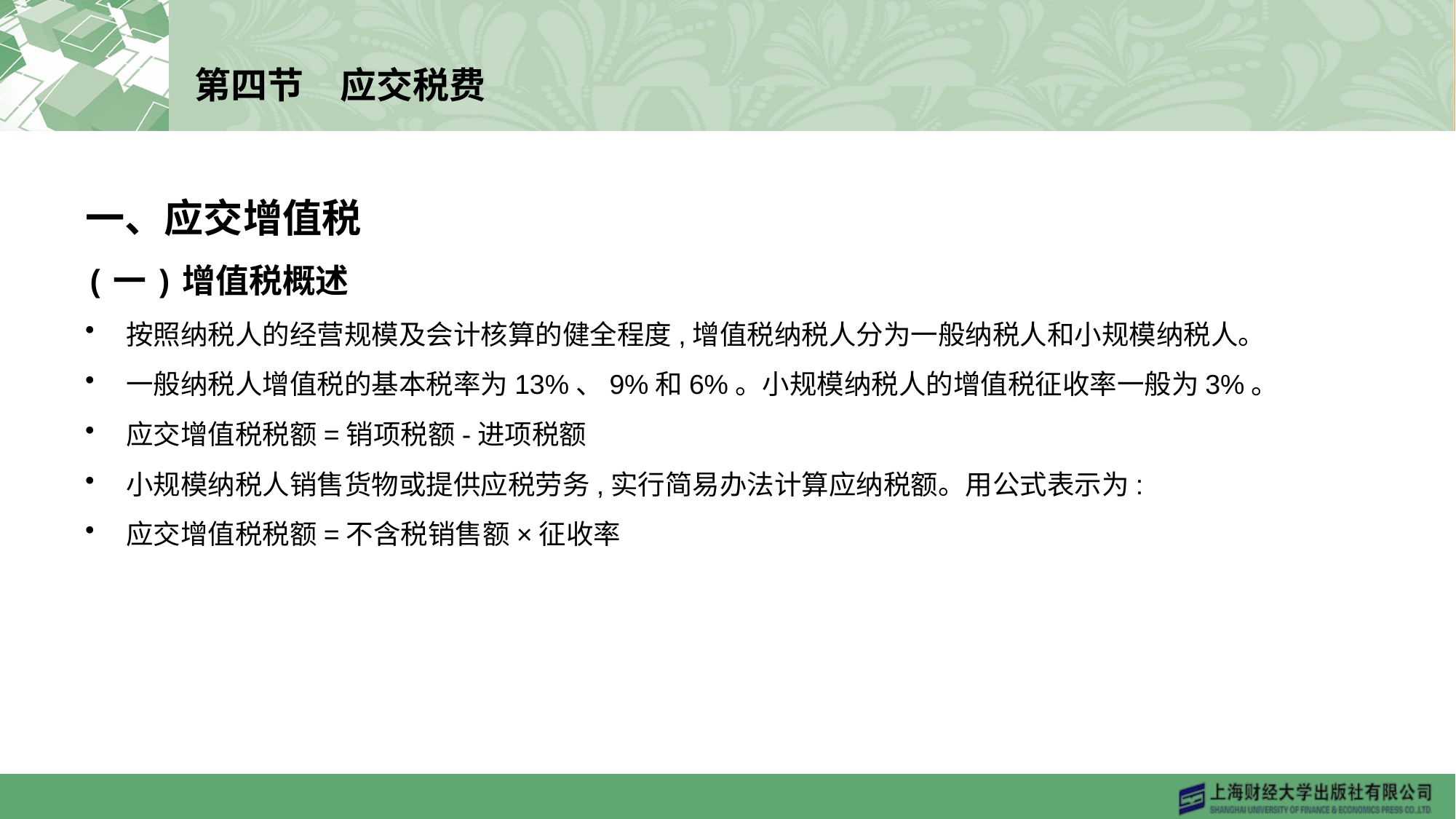

# 第四节　应交税费
一、应交增值税
(一)增值税概述
按照纳税人的经营规模及会计核算的健全程度,增值税纳税人分为一般纳税人和小规模纳税人。
一般纳税人增值税的基本税率为13%、9%和6%。小规模纳税人的增值税征收率一般为3%。
应交增值税税额=销项税额-进项税额
小规模纳税人销售货物或提供应税劳务,实行简易办法计算应纳税额。用公式表示为:
应交增值税税额=不含税销售额×征收率